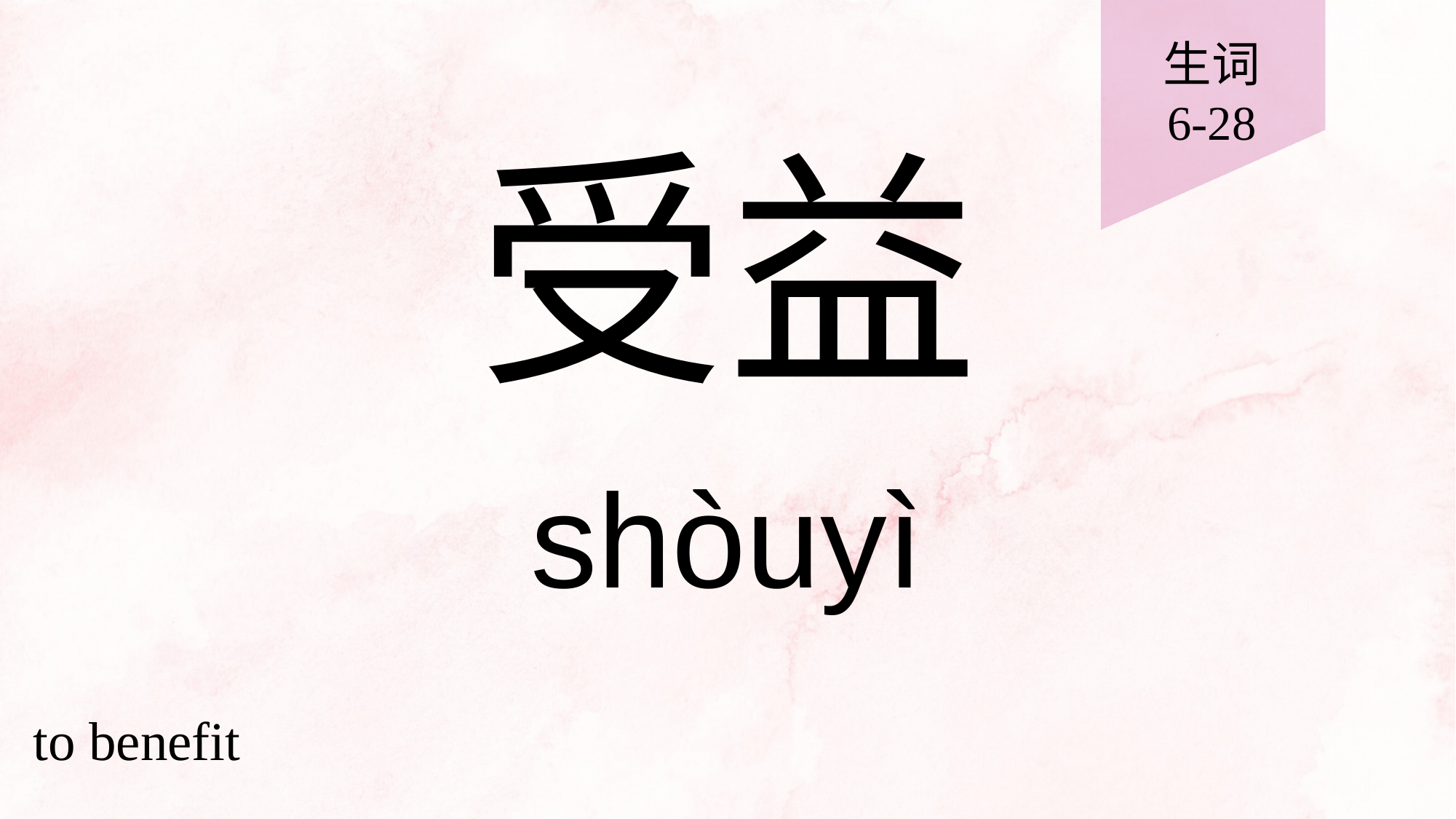

生词
6-28
# 受益
shòuyì
to benefit